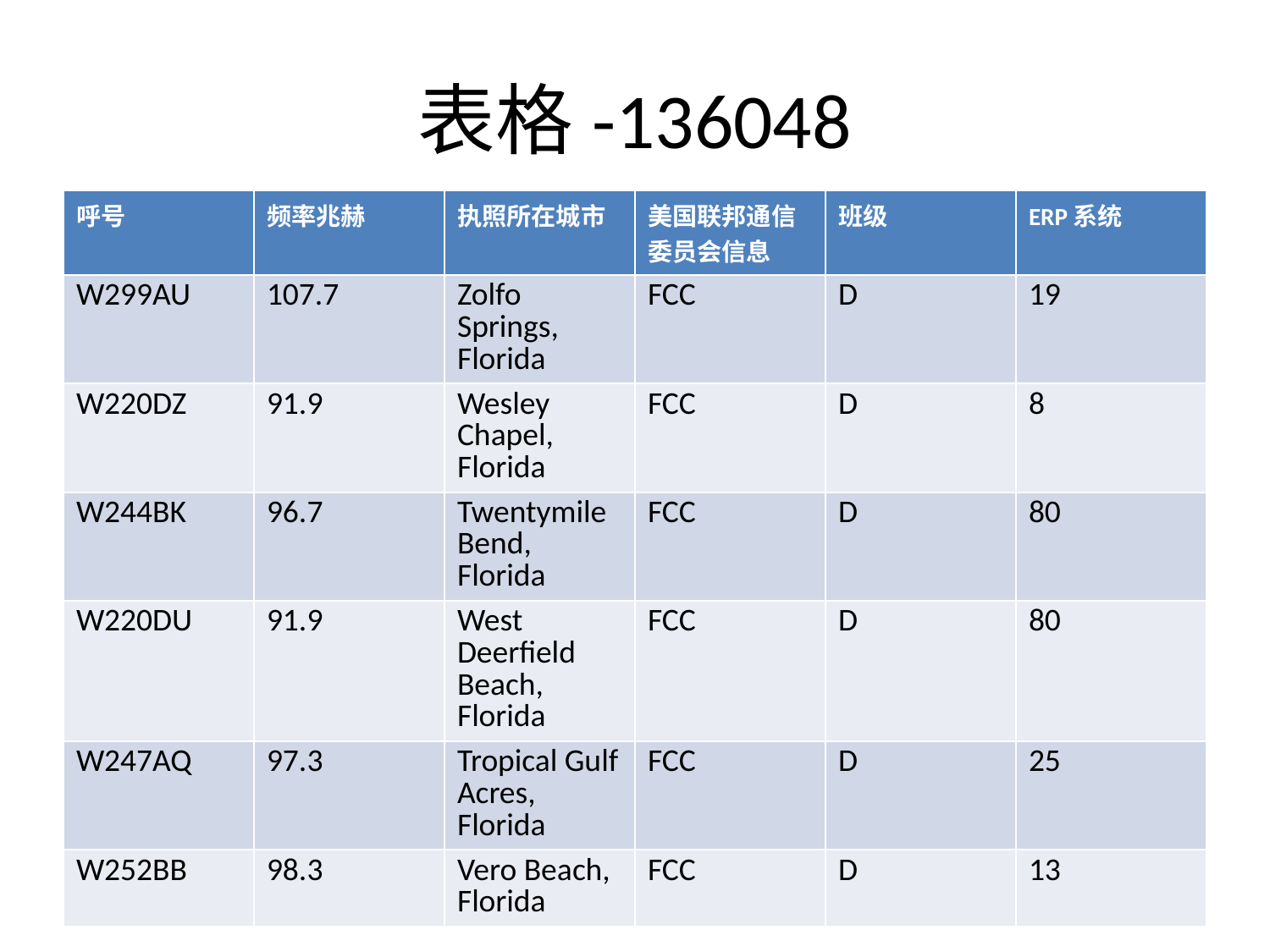

# 表格-136048
| 呼号 | 频率兆赫 | 执照所在城市 | 美国联邦通信委员会信息 | 班级 | ERP系统 |
| --- | --- | --- | --- | --- | --- |
| W299AU | 107.7 | Zolfo Springs, Florida | FCC | D | 19 |
| W220DZ | 91.9 | Wesley Chapel, Florida | FCC | D | 8 |
| W244BK | 96.7 | Twentymile Bend, Florida | FCC | D | 80 |
| W220DU | 91.9 | West Deerfield Beach, Florida | FCC | D | 80 |
| W247AQ | 97.3 | Tropical Gulf Acres, Florida | FCC | D | 25 |
| W252BB | 98.3 | Vero Beach, Florida | FCC | D | 13 |